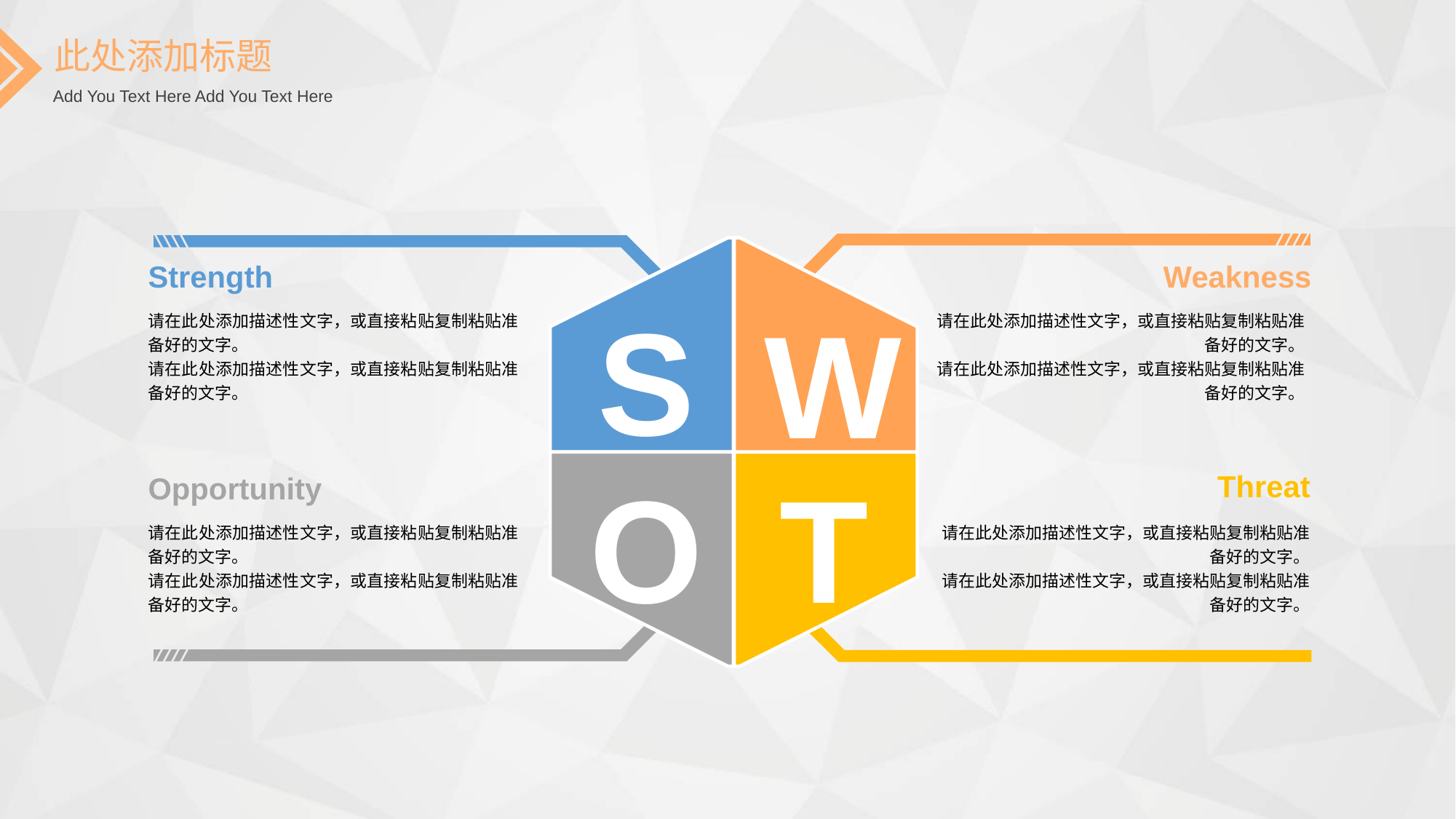

此处添加标题
Add You Text Here Add You Text Here

S
W

O
T

Strength
Weakness
请在此处添加描述性文字，或直接粘贴复制粘贴准备好的文字。
请在此处添加描述性文字，或直接粘贴复制粘贴准备好的文字。
请在此处添加描述性文字，或直接粘贴复制粘贴准备好的文字。
请在此处添加描述性文字，或直接粘贴复制粘贴准备好的文字。

Threat
Opportunity
请在此处添加描述性文字，或直接粘贴复制粘贴准备好的文字。
请在此处添加描述性文字，或直接粘贴复制粘贴准备好的文字。
请在此处添加描述性文字，或直接粘贴复制粘贴准备好的文字。
请在此处添加描述性文字，或直接粘贴复制粘贴准备好的文字。